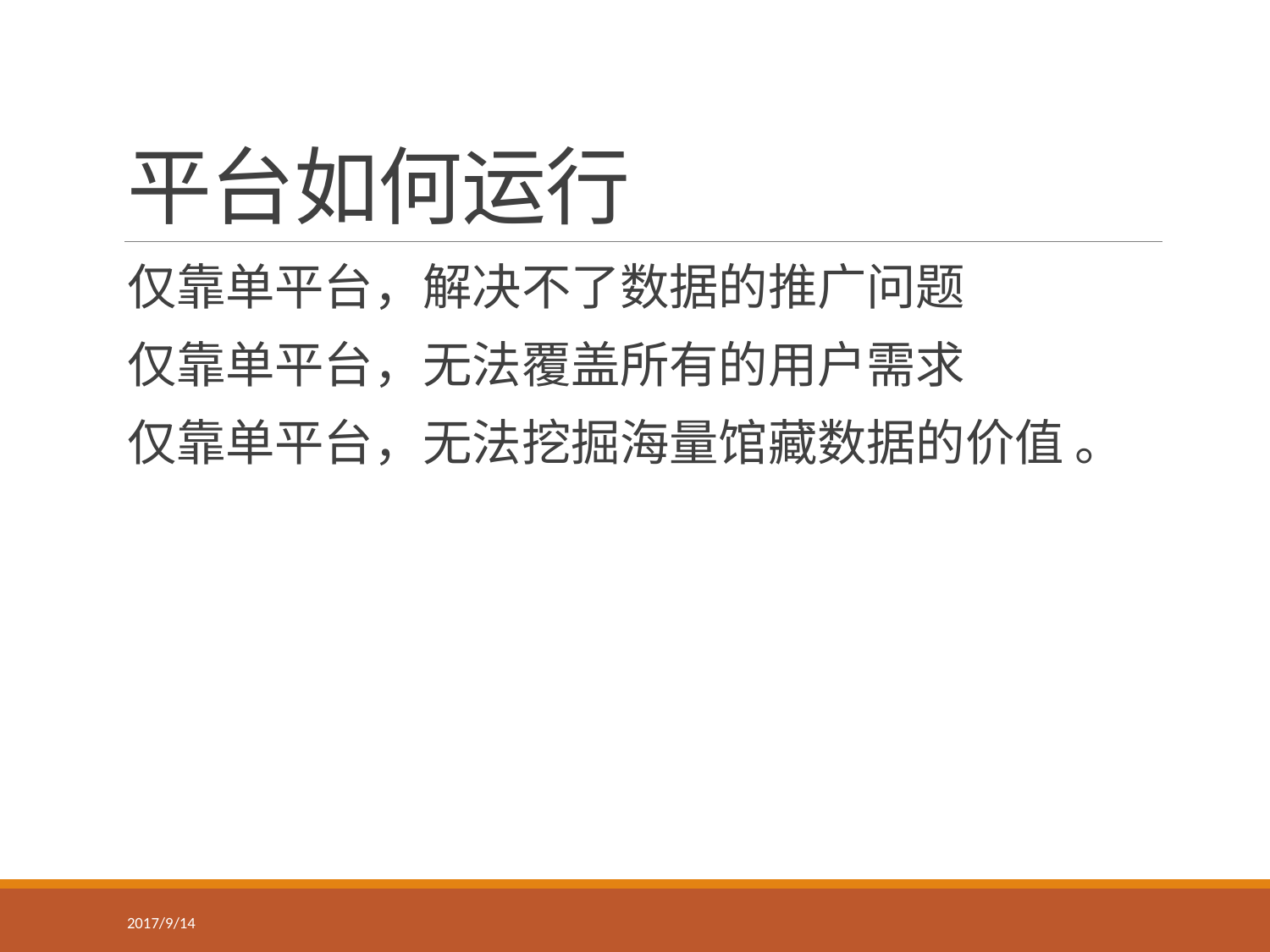

# 平台如何运行
仅靠单平台，解决不了数据的推广问题
仅靠单平台，无法覆盖所有的用户需求
仅靠单平台，无法挖掘海量馆藏数据的价值 。
2017/9/14